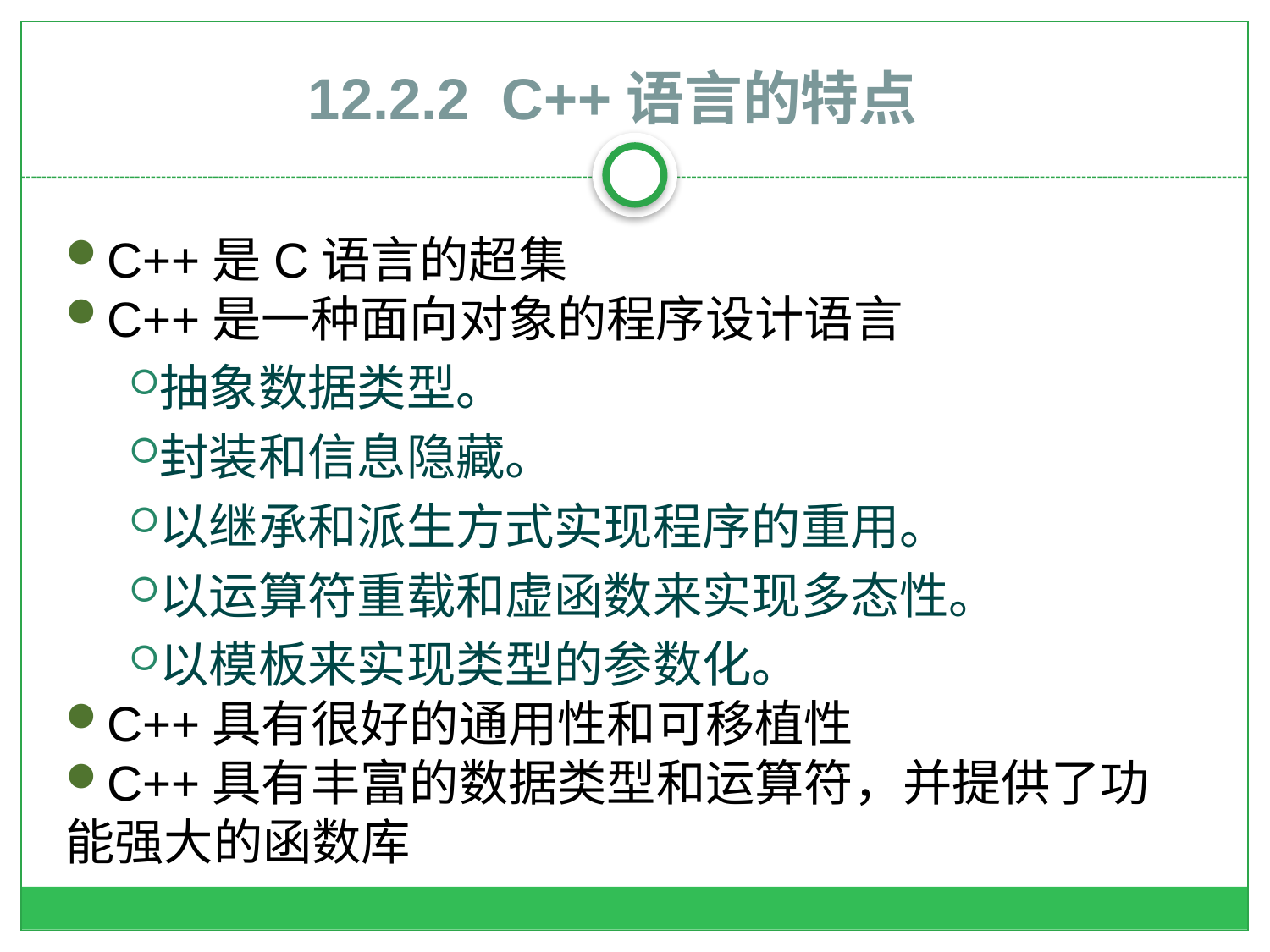

# 12.2.2  C++语言的特点
C++是C语言的超集
C++是一种面向对象的程序设计语言
抽象数据类型。
封装和信息隐藏。
以继承和派生方式实现程序的重用。
以运算符重载和虚函数来实现多态性。
以模板来实现类型的参数化。
C++具有很好的通用性和可移植性
C++具有丰富的数据类型和运算符，并提供了功能强大的函数库